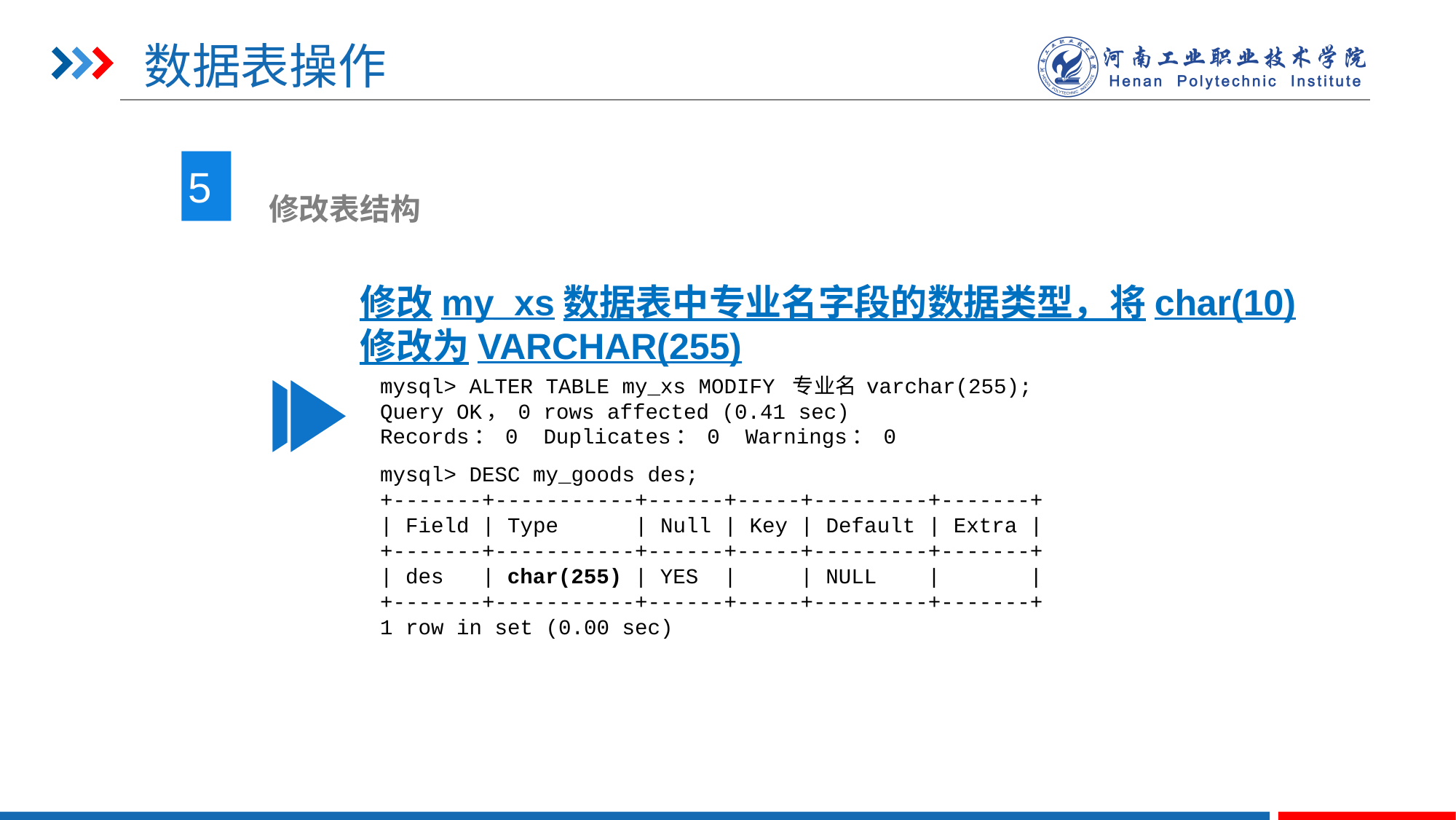

# 数据表操作

5
  修改表结构
修改my_xs数据表中专业名字段的数据类型，将char(10) 修改为VARCHAR(255)
mysql> ALTER TABLE my_xs MODIFY 专业名 varchar(255);
Query OK， 0 rows affected (0.41 sec)
Records： 0  Duplicates： 0  Warnings： 0
mysql> DESC my_goods des;
+-------+-----------+------+-----+---------+-------+
| Field | Type      | Null | Key | Default | Extra |
+-------+-----------+------+-----+---------+-------+
| des   | char(255) | YES  |     | NULL    |       |
+-------+-----------+------+-----+---------+-------+
1 row in set (0.00 sec)